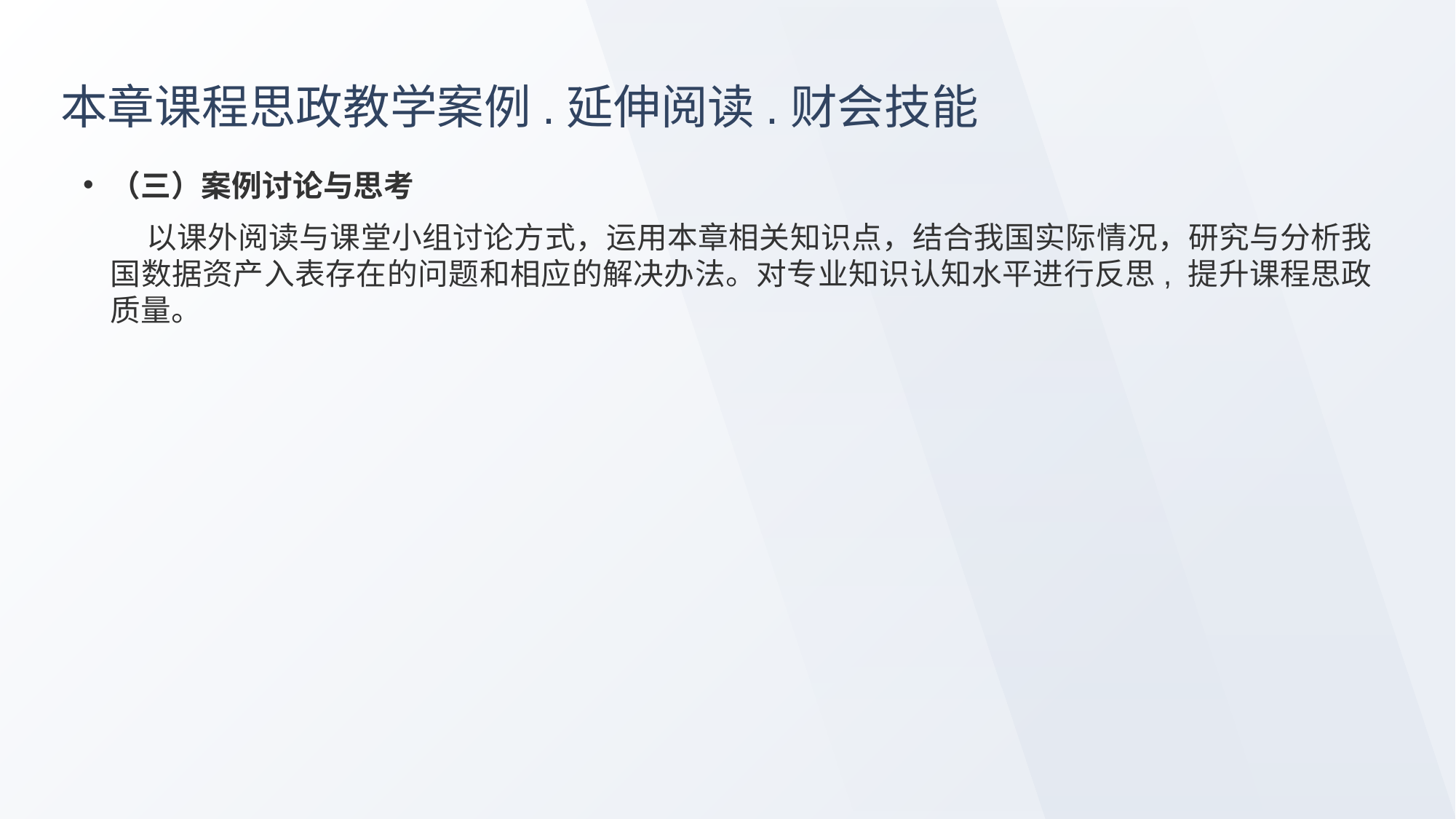

# 本章课程思政教学案例.延伸阅读.财会技能
（三）案例讨论与思考
    以课外阅读与课堂小组讨论方式，运用本章相关知识点，结合我国实际情况，研究与分析我国数据资产入表存在的问题和相应的解决办法。对专业知识认知水平进行反思, 提升课程思政质量。